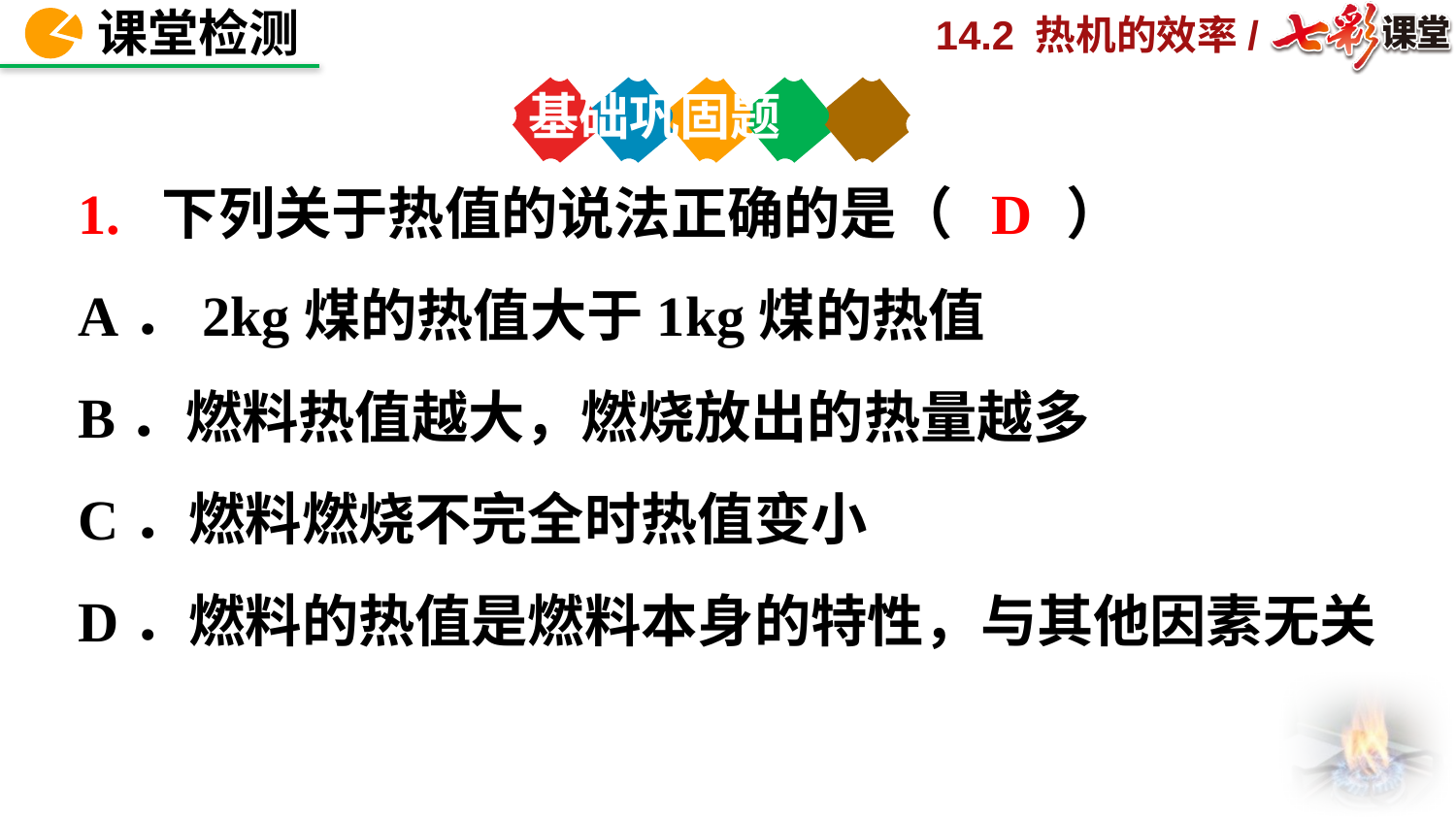

课堂检测

基础巩固题

1.  下列关于热值的说法正确的是（　　）
A．2kg煤的热值大于1kg煤的热值
B．燃料热值越大，燃烧放出的热量越多
C．燃料燃烧不完全时热值变小
D．燃料的热值是燃料本身的特性，与其他因素无关
D